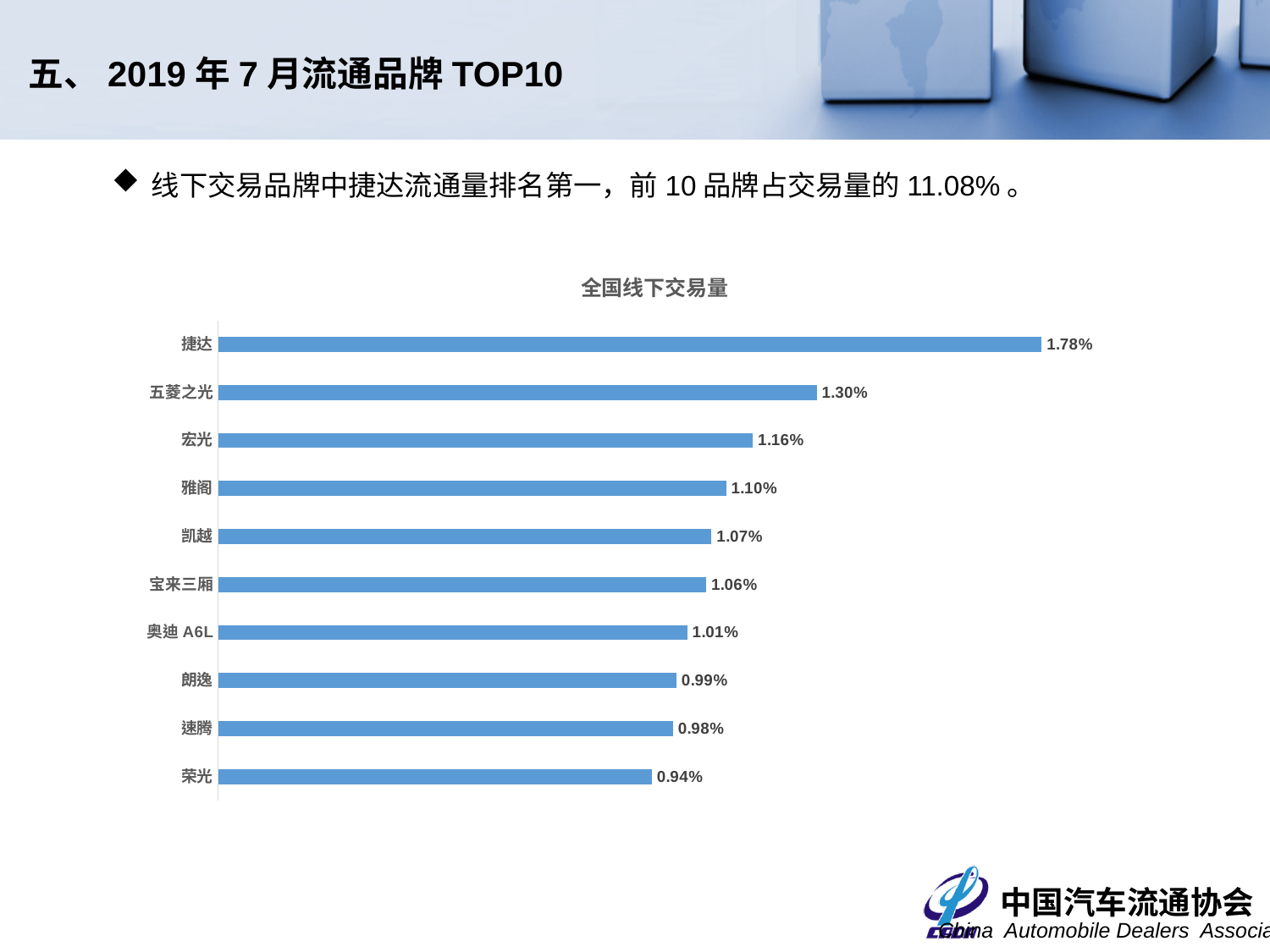

五、2019年7月流通品牌TOP10
线下交易品牌中捷达流通量排名第一，前10品牌占交易量的11.08%。

### Chart: 全国线下交易量

| Category |  |
|---|---|
| 荣光 | 0.009383020799730711 |
| 速腾 | 0.009841185243364798 |
| 朗逸 | 0.009915987601509137 |
| 奥迪A6L | 0.010149744970710202 |
| 宝来三厢 | 0.010556482793120053 |
| 凯越 | 0.010673361477720585 |
| 雅阁 | 0.010986596352450011 |
| 宏光 | 0.01156631462806865 |
| 五菱之光 | 0.01295015825373895 |
| 捷达 | 0.017812311533121083 |